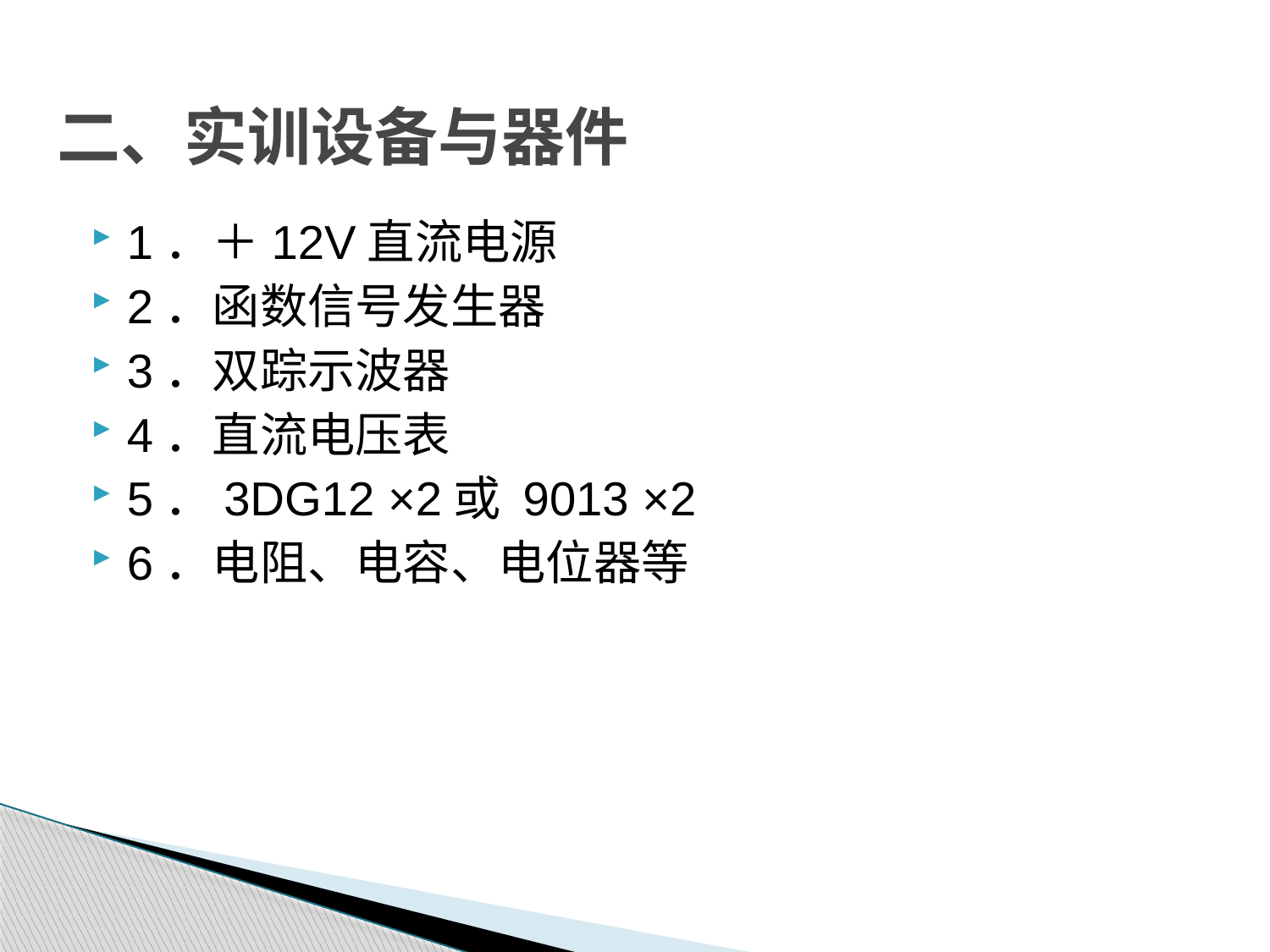

# 二、实训设备与器件
1．＋12V直流电源
2．函数信号发生器
3．双踪示波器
4．直流电压表
5．3DG12 ×2或 9013 ×2
6．电阻、电容、电位器等